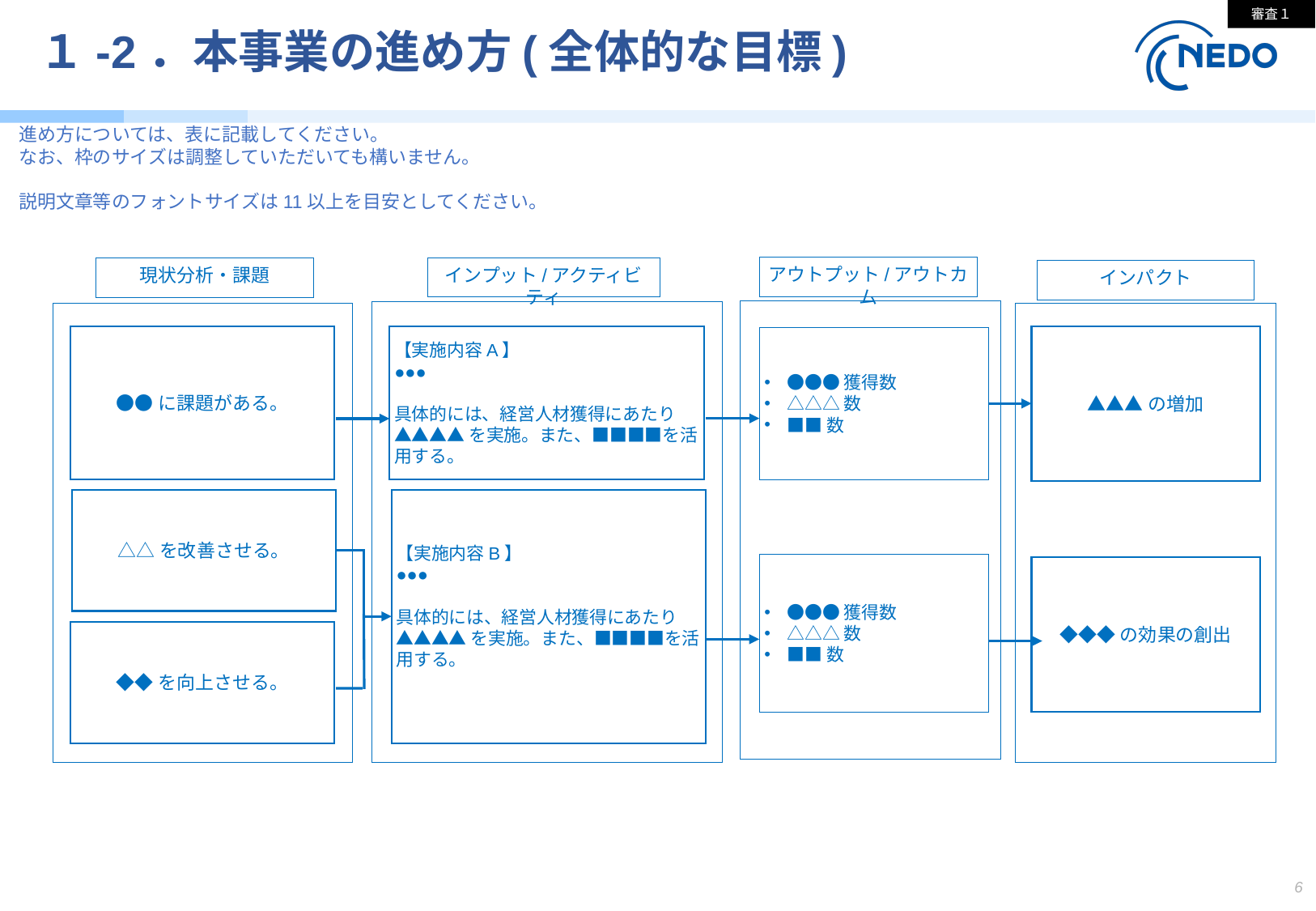

審査１
# １-2．本事業の進め方(全体的な目標)
進め方については、表に記載してください。
なお、枠のサイズは調整していただいても構いません。

説明文章等のフォントサイズは11以上を目安としてください。
アウトプット/アウトカム
インプット/アクティビティ
現状分析・課題
インパクト

▲▲▲の増加
●●に課題がある。
【実施内容A】
●●●

具体的には、経営人材獲得にあたり
▲▲▲▲を実施。また、■■■■を活用する。
●●●獲得数
△△△数
■■数
【実施内容B】
●●●

具体的には、経営人材獲得にあたり
▲▲▲▲を実施。また、■■■■を活用する。

△△を改善させる。
●●●獲得数
△△△数
■■数
◆◆◆の効果の創出
◆◆を向上させる。
6